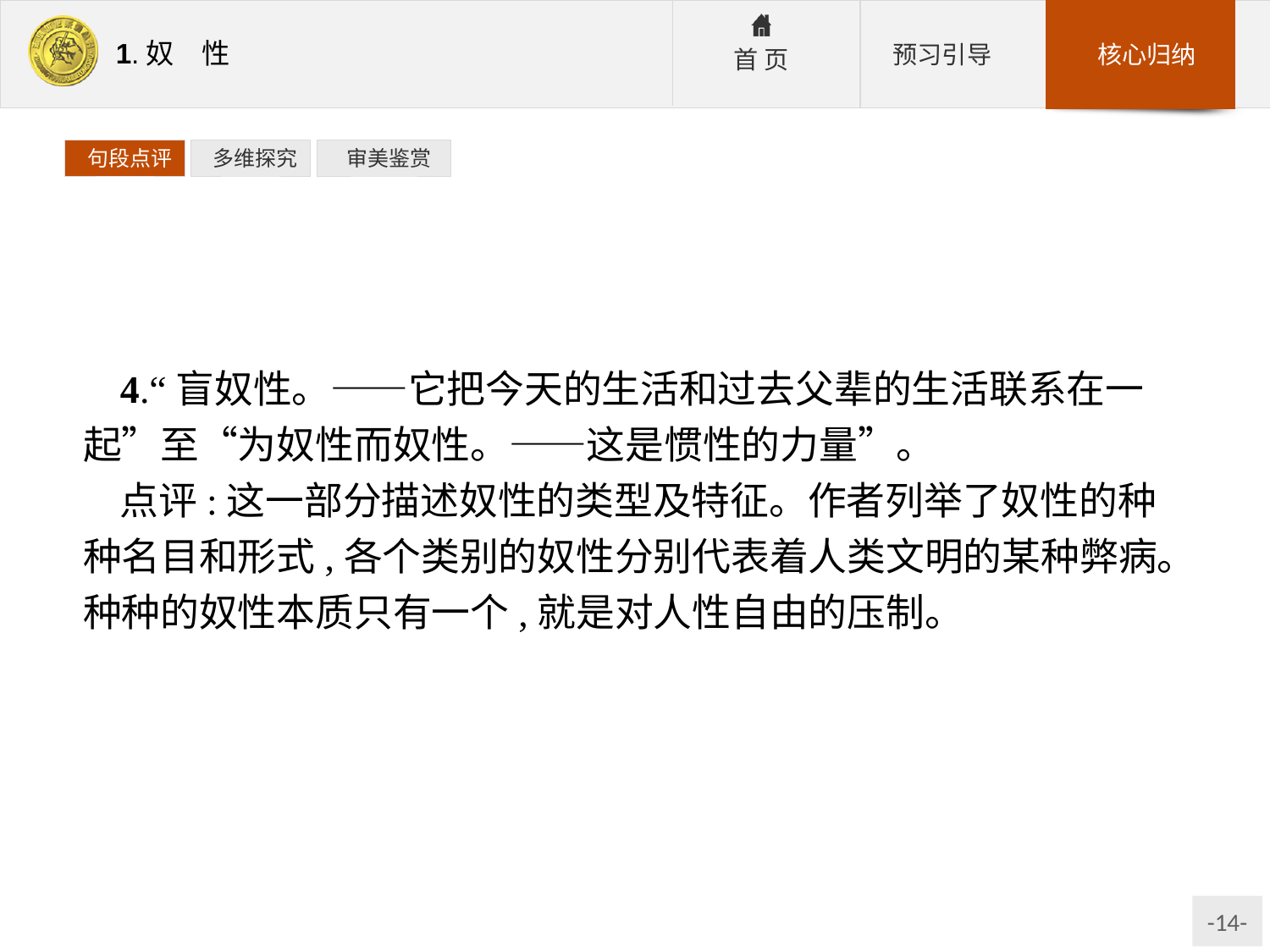

句段点评
 多维探究
 审美鉴赏
4.“盲奴性。——它把今天的生活和过去父辈的生活联系在一起”至“为奴性而奴性。——这是惯性的力量”。
点评:这一部分描述奴性的类型及特征。作者列举了奴性的种种名目和形式,各个类别的奴性分别代表着人类文明的某种弊病。种种的奴性本质只有一个,就是对人性自由的压制。